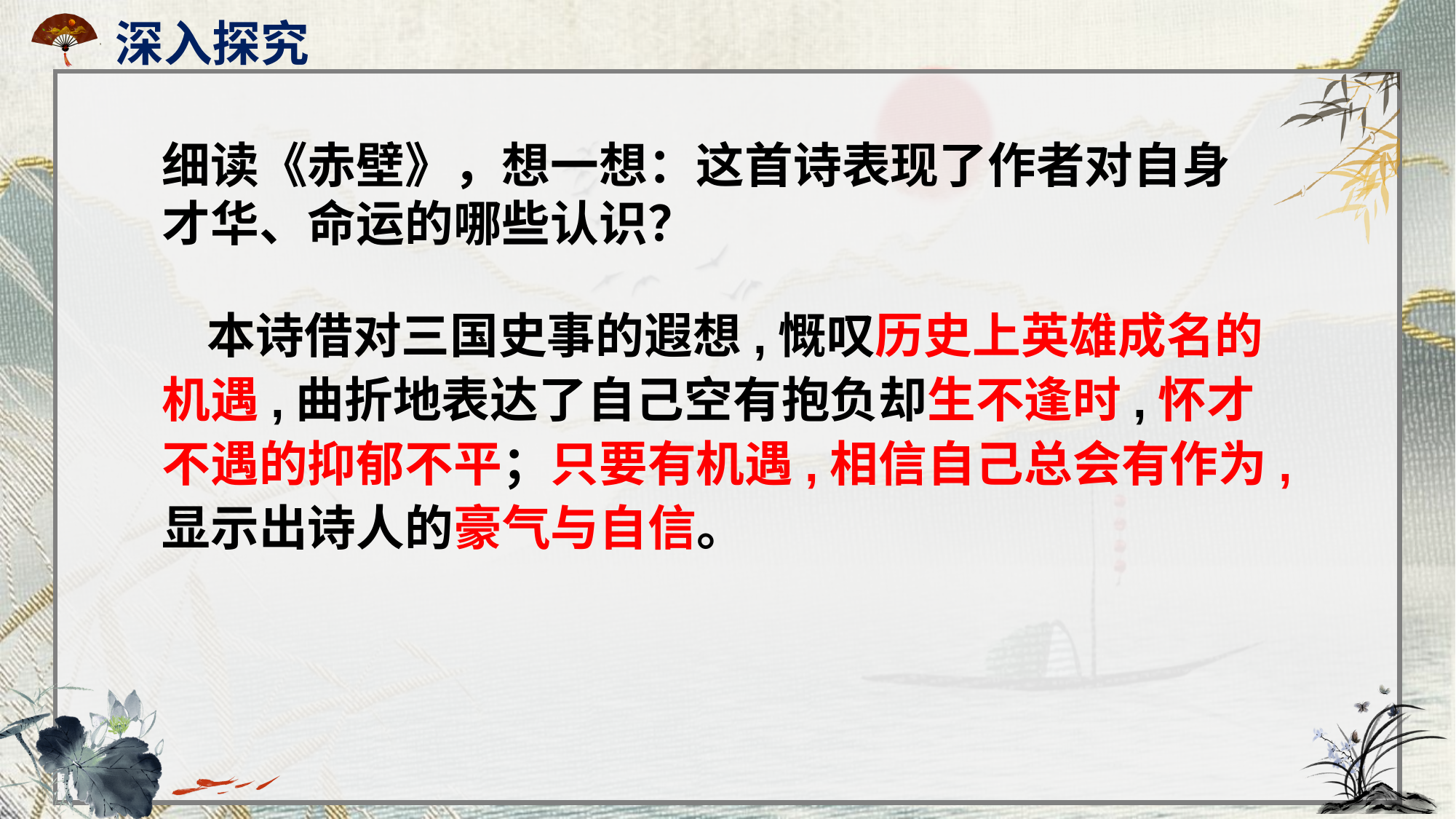

深入探究
细读《赤壁》，想一想：这首诗表现了作者对自身才华、命运的哪些认识？
    本诗借对三国史事的遐想,慨叹历史上英雄成名的机遇,曲折地表达了自己空有抱负却生不逢时,怀才不遇的抑郁不平；只要有机遇,相信自己总会有作为,显示出诗人的豪气与自信。